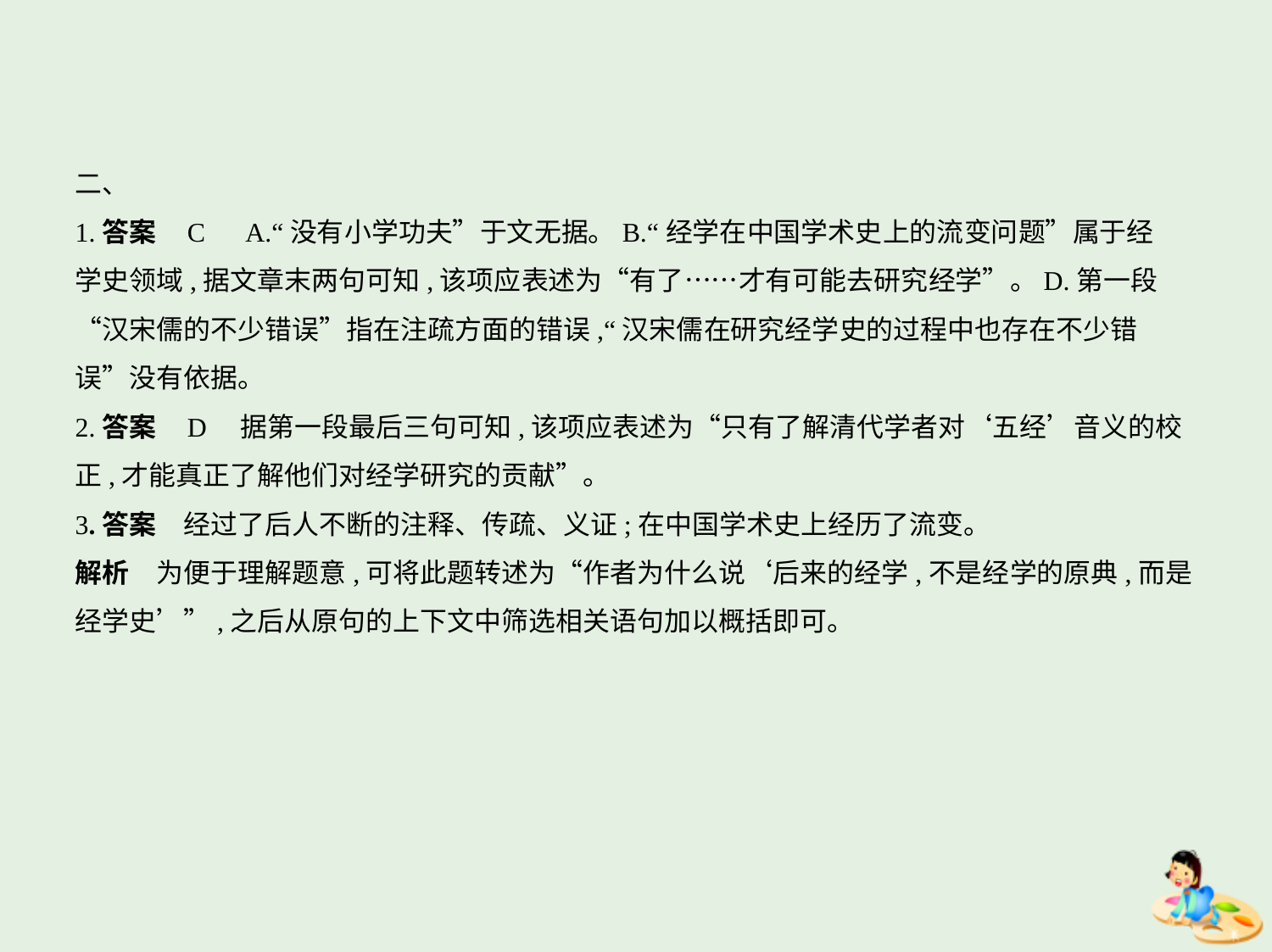

二、
1.答案    C　A.“没有小学功夫”于文无据。B.“经学在中国学术史上的流变问题”属于经
学史领域,据文章末两句可知,该项应表述为“有了……才有可能去研究经学”。D.第一段
“汉宋儒的不少错误”指在注疏方面的错误,“汉宋儒在研究经学史的过程中也存在不少错
误”没有依据。
2.答案    D　据第一段最后三句可知,该项应表述为“只有了解清代学者对‘五经’音义的校
正,才能真正了解他们对经学研究的贡献”。
3.答案　经过了后人不断的注释、传疏、义证;在中国学术史上经历了流变。
解析　为便于理解题意,可将此题转述为“作者为什么说‘后来的经学,不是经学的原典,而是
经学史’”,之后从原句的上下文中筛选相关语句加以概括即可。